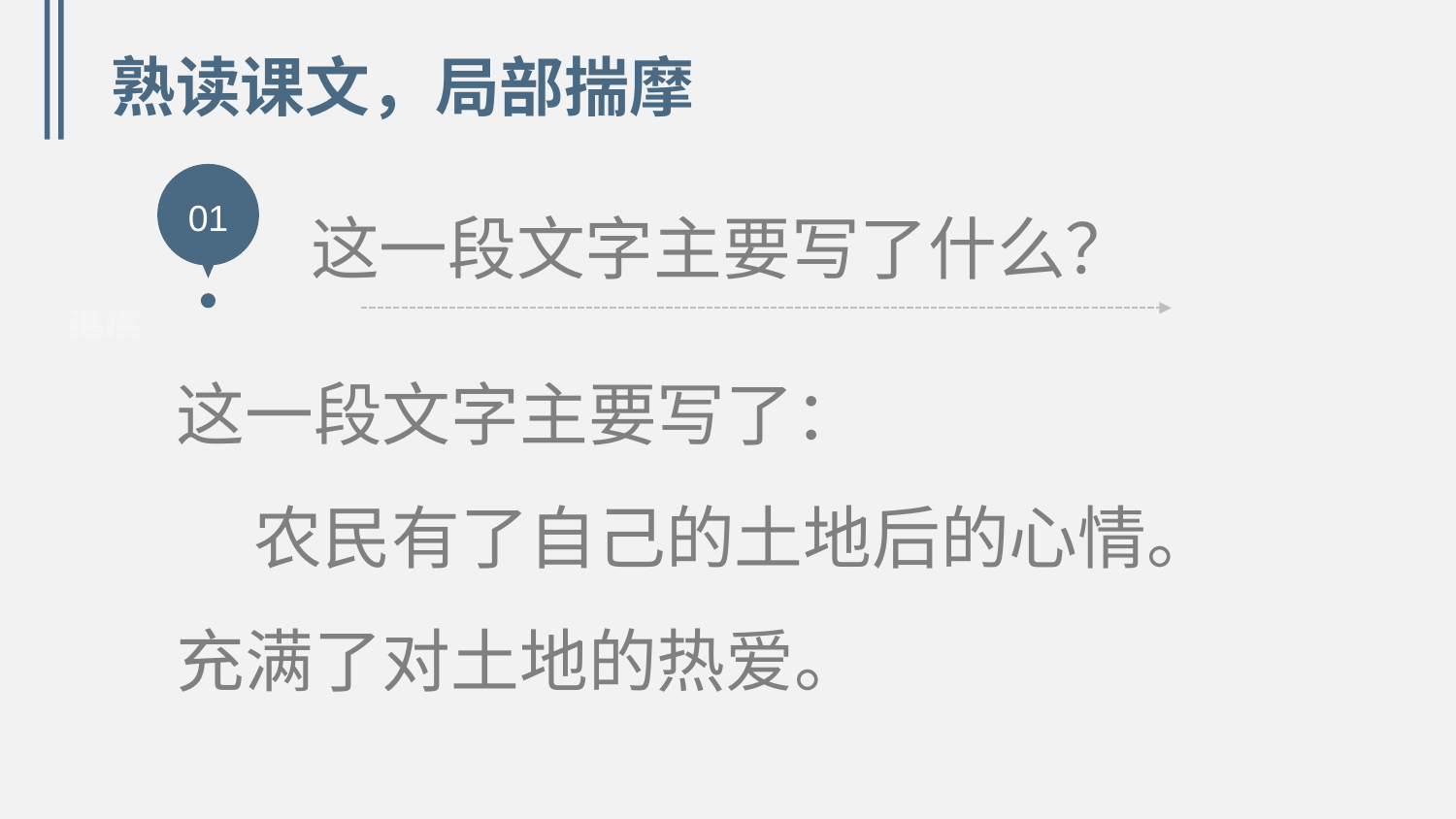

熟读课文，局部揣摩
这一段文字主要写了什么？
01
这一段文字主要写了：
    农民有了自己的土地后的心情。充满了对土地的热爱。